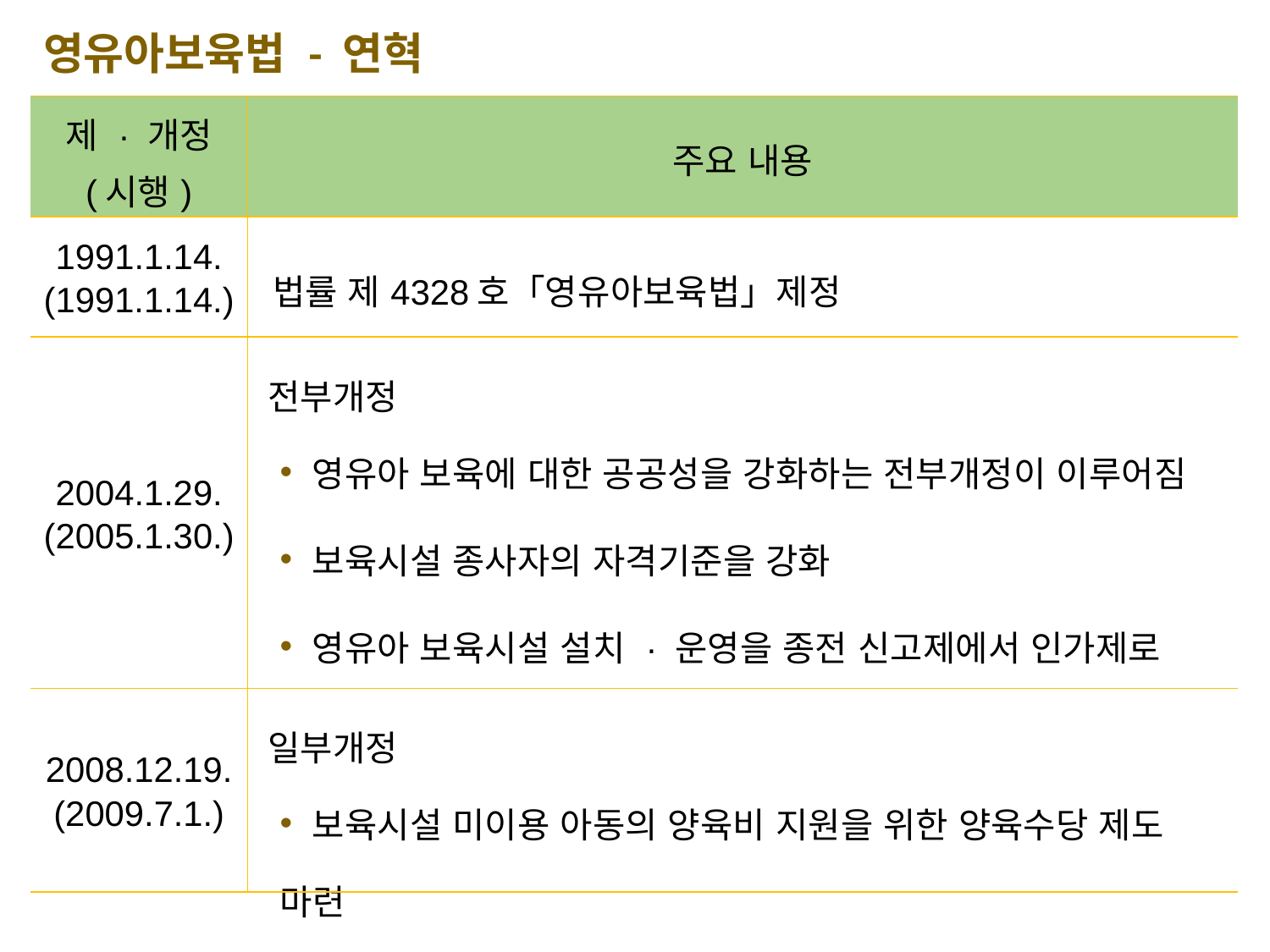

영유아보육법 - 연혁
| 제 · 개정 (시행) | 주요 내용 |
| --- | --- |
| 1991.1.14. (1991.1.14.) | 법률 제4328호「영유아보육법」제정 |
| 2004.1.29. (2005.1.30.) | 전부개정 영유아 보육에 대한 공공성을 강화하는 전부개정이 이루어짐 보육시설 종사자의 자격기준을 강화 영유아 보육시설 설치 · 운영을 종전 신고제에서 인가제로 전환 |
| 2008.12.19. (2009.7.1.) | 일부개정 보육시설 미이용 아동의 양육비 지원을 위한 양육수당 제도 마련 |